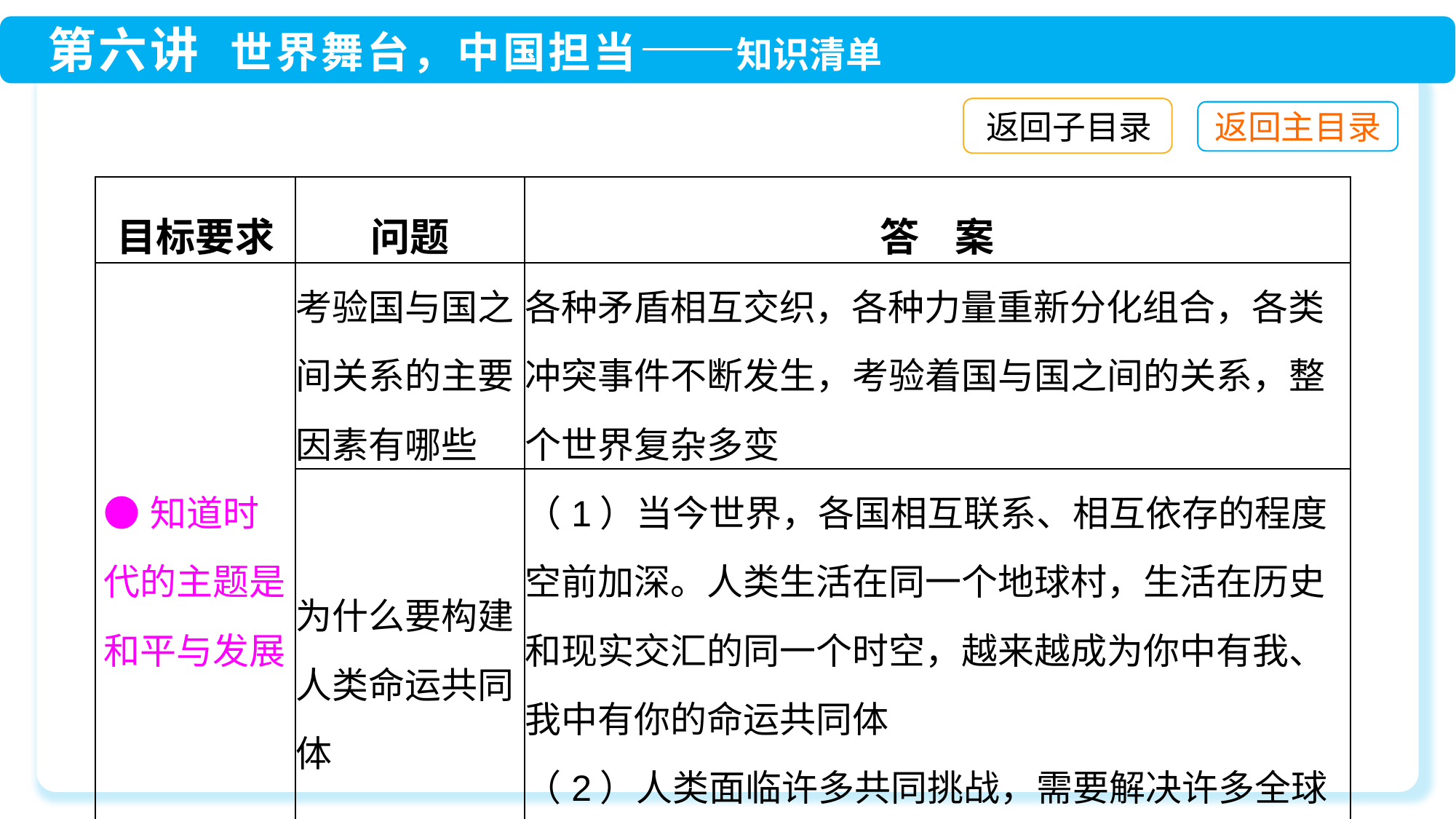

返回子目录
| 目标要求 | 问题 | 答 案 |
| --- | --- | --- |
| ●知道时代的主题是和平与发展 | 考验国与国之间关系的主要因素有哪些 | 各种矛盾相互交织，各种力量重新分化组合，各类冲突事件不断发生，考验着国与国之间的关系，整个世界复杂多变 |
|  | 为什么要构建人类命运共同体 | （1）当今世界，各国相互联系、相互依存的程度空前加深。人类生活在同一个地球村，生活在历史和现实交汇的同一个时空，越来越成为你中有我、我中有你的命运共同体 （2）人类面临许多共同挑战，需要解决许多全球性问题。例如，世界面临的不稳定性、不确定性突 |